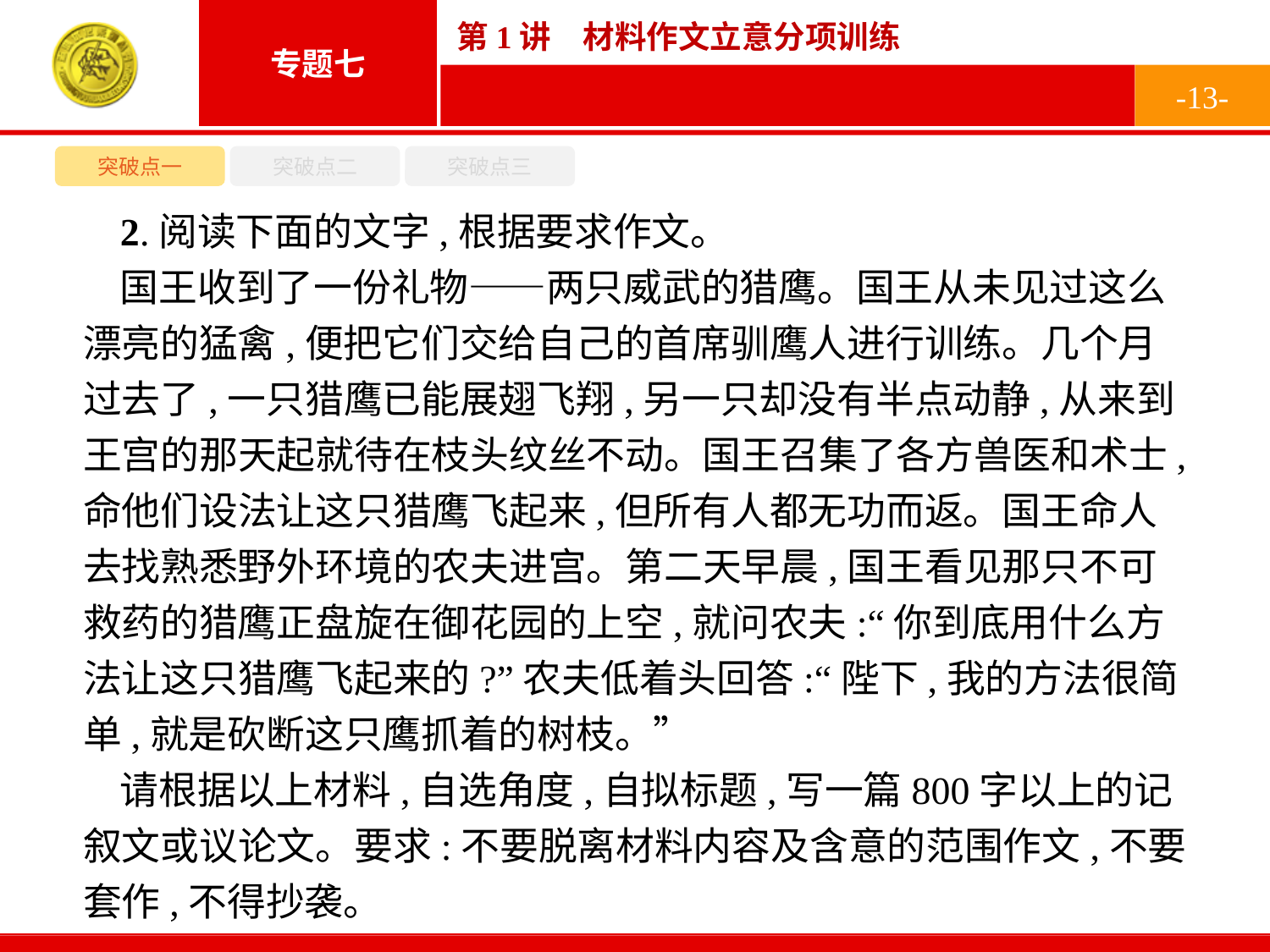

-13-
突破点一
突破点二
突破点三
2.阅读下面的文字,根据要求作文。
国王收到了一份礼物——两只威武的猎鹰。国王从未见过这么漂亮的猛禽,便把它们交给自己的首席驯鹰人进行训练。几个月过去了,一只猎鹰已能展翅飞翔,另一只却没有半点动静,从来到王宫的那天起就待在枝头纹丝不动。国王召集了各方兽医和术士,命他们设法让这只猎鹰飞起来,但所有人都无功而返。国王命人去找熟悉野外环境的农夫进宫。第二天早晨,国王看见那只不可救药的猎鹰正盘旋在御花园的上空,就问农夫:“你到底用什么方法让这只猎鹰飞起来的?”农夫低着头回答:“陛下,我的方法很简单,就是砍断这只鹰抓着的树枝。”
请根据以上材料,自选角度,自拟标题,写一篇800字以上的记叙文或议论文。要求:不要脱离材料内容及含意的范围作文,不要套作,不得抄袭。